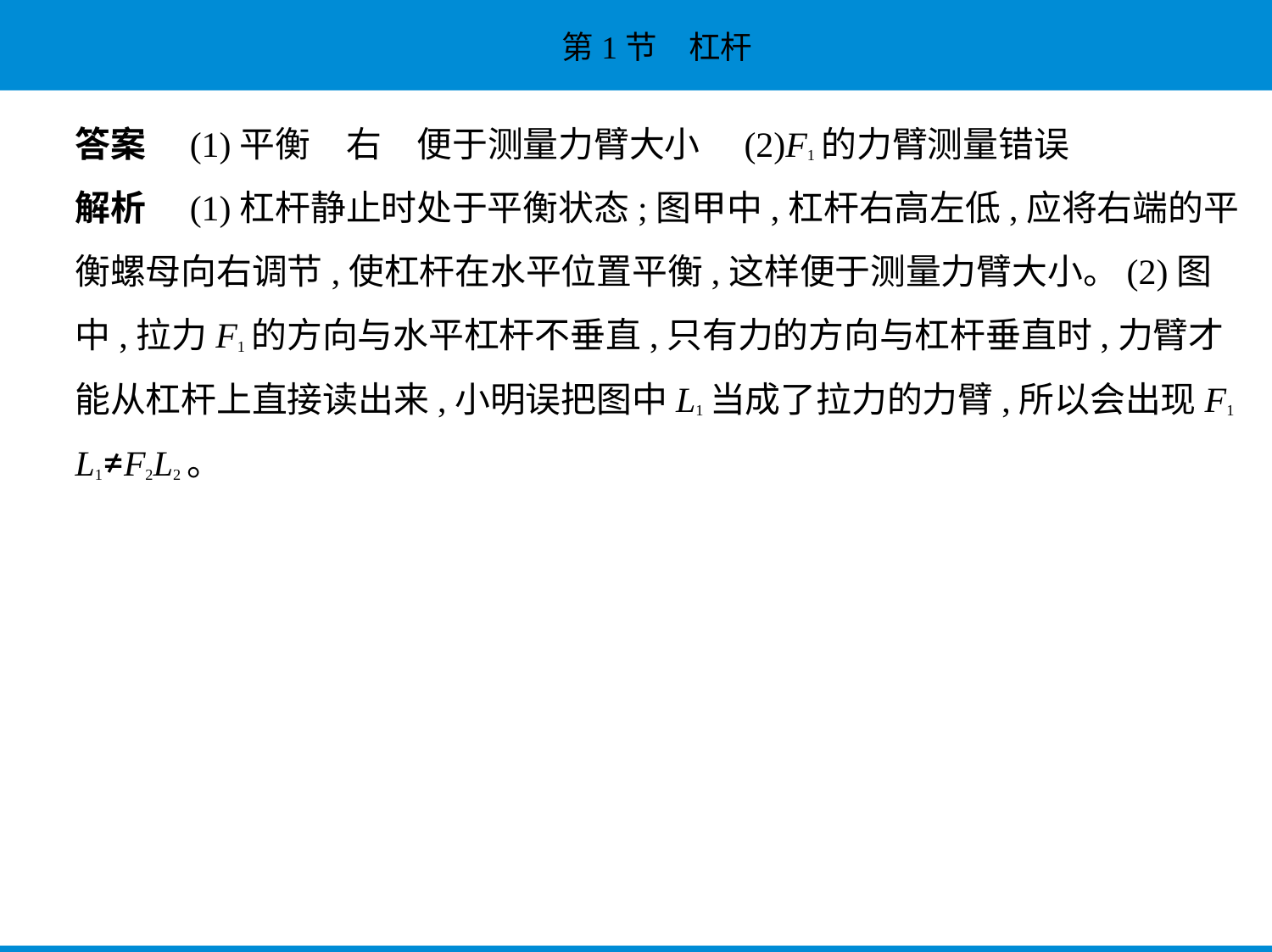

答案　(1)平衡　右　便于测量力臂大小　(2)F1的力臂测量错误
解析　(1)杠杆静止时处于平衡状态;图甲中,杠杆右高左低,应将右端的平
衡螺母向右调节,使杠杆在水平位置平衡,这样便于测量力臂大小。(2)图
中,拉力F1的方向与水平杠杆不垂直,只有力的方向与杠杆垂直时,力臂才
能从杠杆上直接读出来,小明误把图中L1当成了拉力的力臂,所以会出现F1
L1≠F2L2。